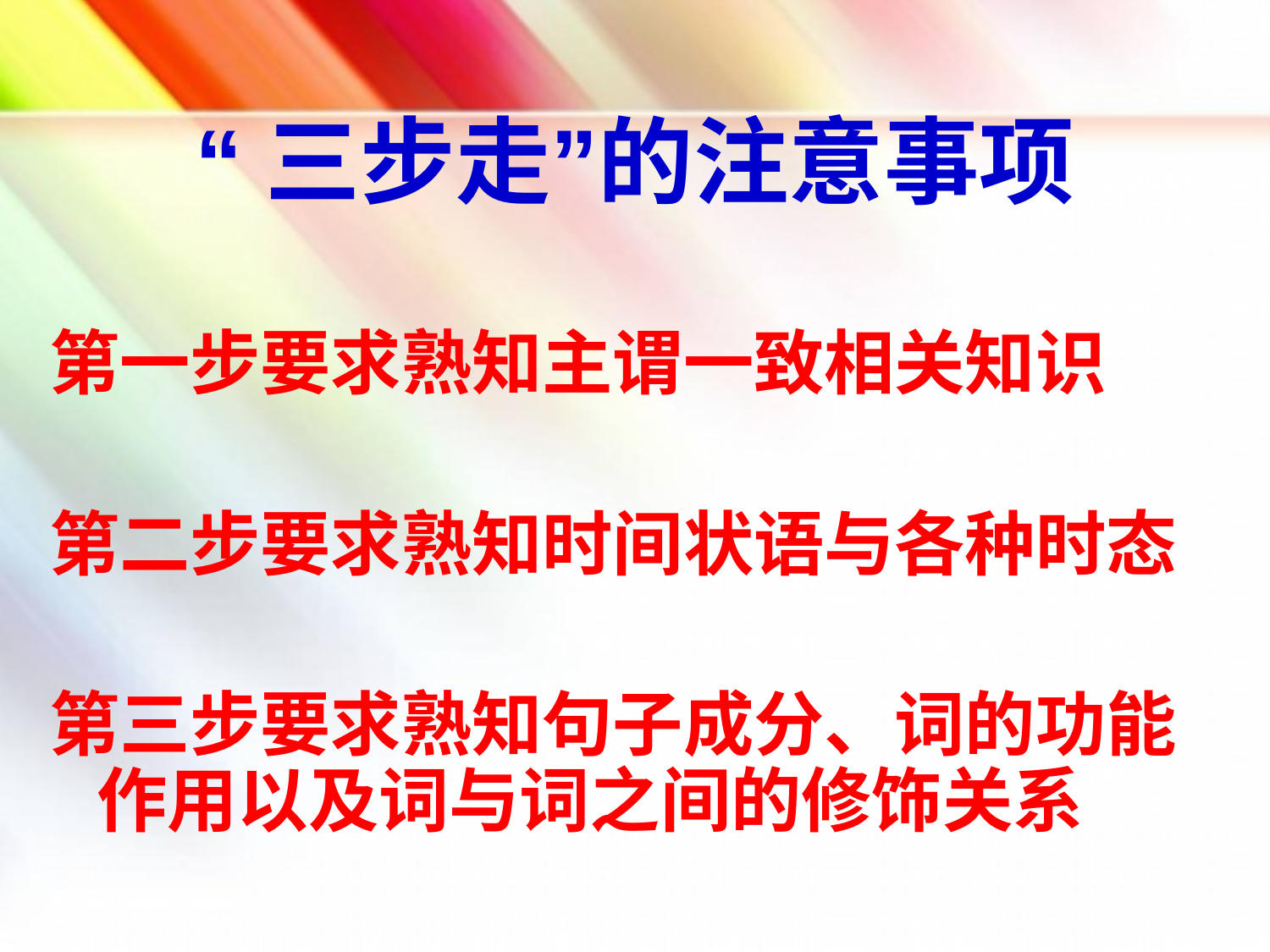

“三步走”的注意事项

第一步要求熟知主谓一致相关知识

第二步要求熟知时间状语与各种时态

第三步要求熟知句子成分、词的功能作用以及词与词之间的修饰关系